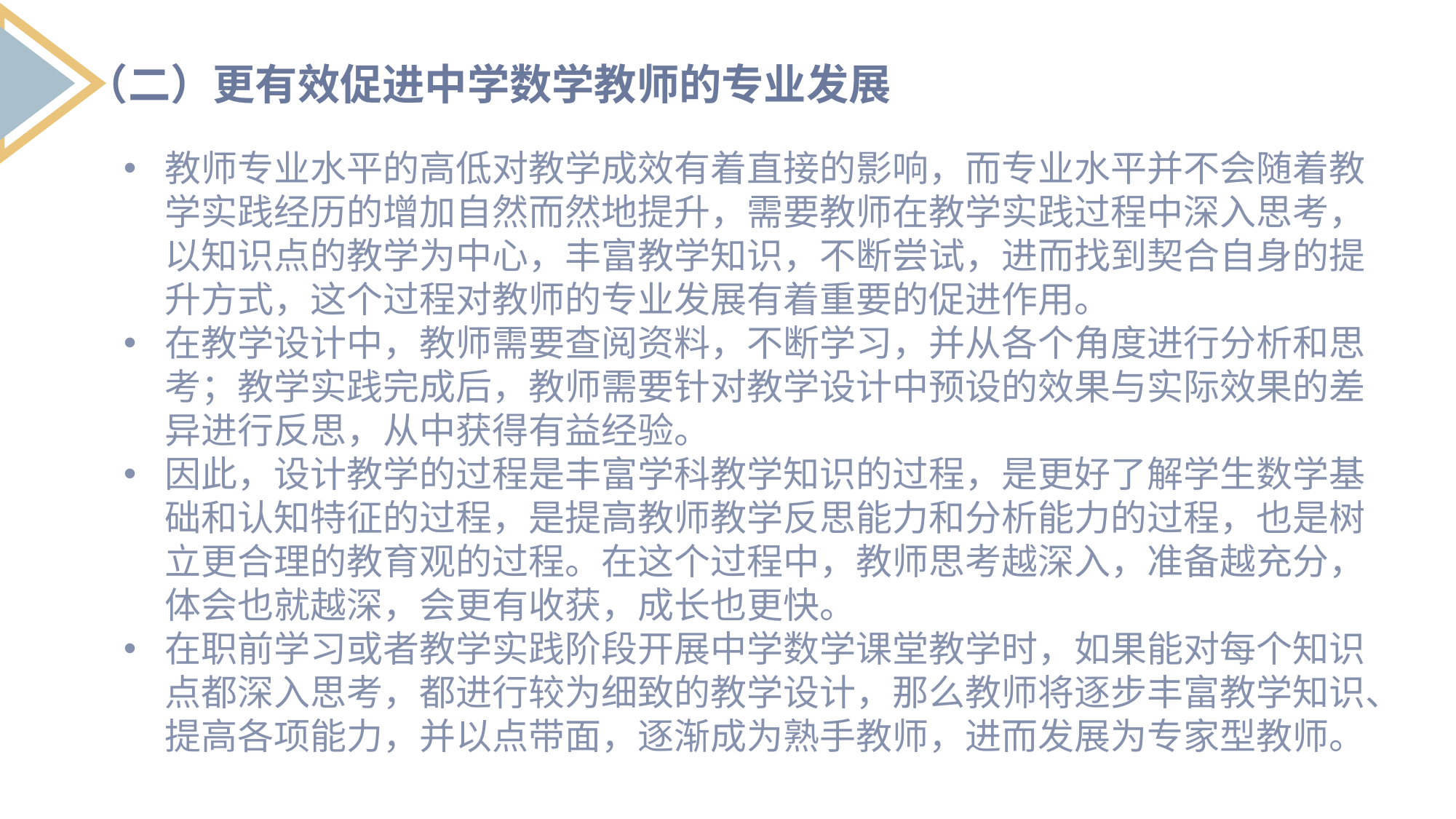

（二）更有效促进中学数学教师的专业发展
教师专业水平的高低对教学成效有着直接的影响，而专业水平并不会随着教学实践经历的增加自然而然地提升，需要教师在教学实践过程中深入思考，以知识点的教学为中心，丰富教学知识，不断尝试，进而找到契合自身的提升方式，这个过程对教师的专业发展有着重要的促进作用。
在教学设计中，教师需要查阅资料，不断学习，并从各个角度进行分析和思考；教学实践完成后，教师需要针对教学设计中预设的效果与实际效果的差异进行反思，从中获得有益经验。
因此，设计教学的过程是丰富学科教学知识的过程，是更好了解学生数学基础和认知特征的过程，是提高教师教学反思能力和分析能力的过程，也是树立更合理的教育观的过程。在这个过程中，教师思考越深入，准备越充分，体会也就越深，会更有收获，成长也更快。
在职前学习或者教学实践阶段开展中学数学课堂教学时，如果能对每个知识点都深入思考，都进行较为细致的教学设计，那么教师将逐步丰富教学知识、提高各项能力，并以点带面，逐渐成为熟手教师，进而发展为专家型教师。